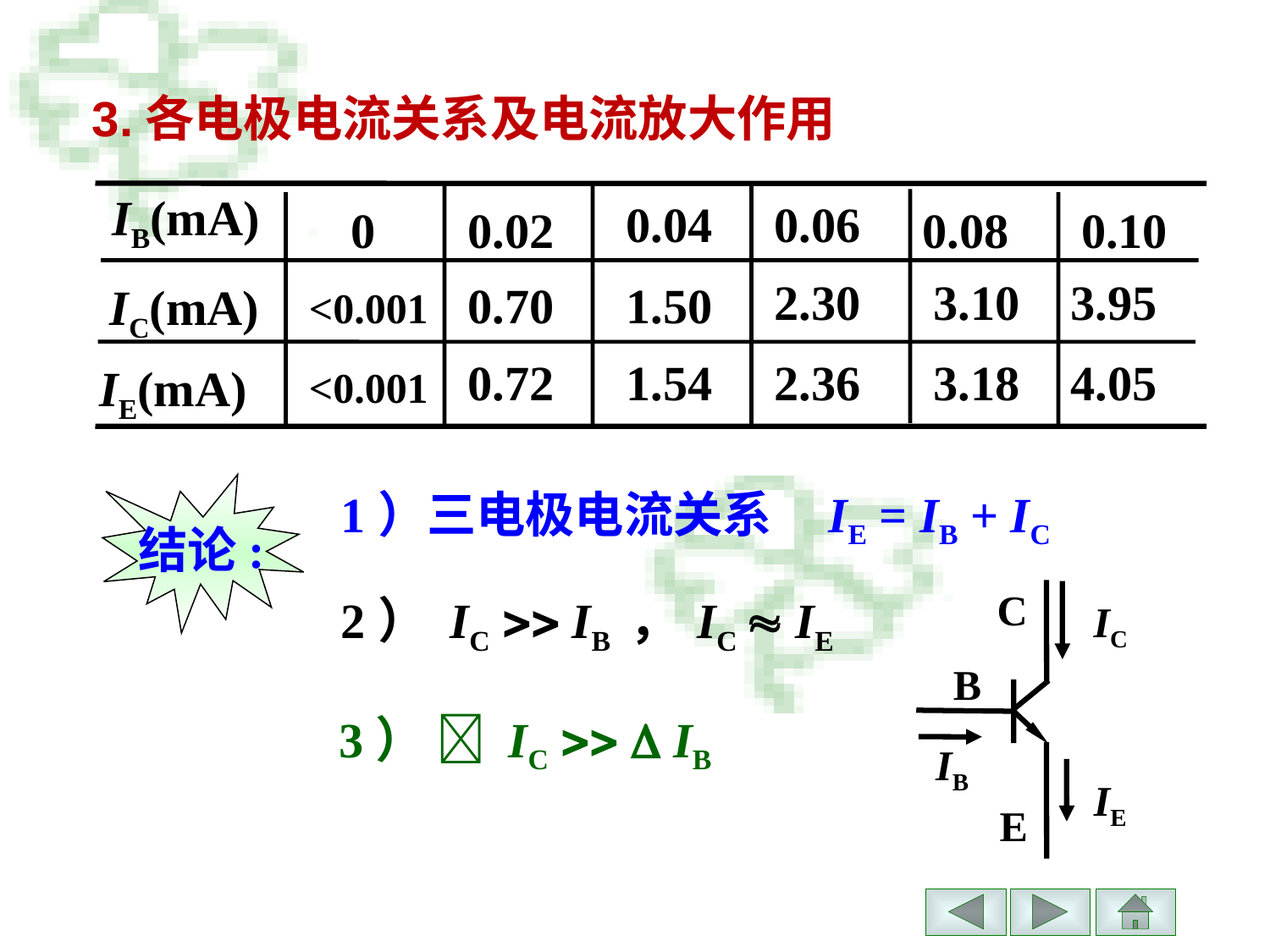

3.各电极电流关系及电流放大作用

IB(mA)
0.04
0.06

0
0.02
0.08
0.10

2.30
3.10
3.95
0.70
1.50
IC(mA)
<0.001

0.72
1.54
2.36
3.18
4.05
IE(mA)
<0.001

结论:
1）三电极电流关系    IE = IB + IC
C

IC
B

IB

IE
E
2） IC >> IB ， IC ≈ IE
3） Δ IC >> Δ IB